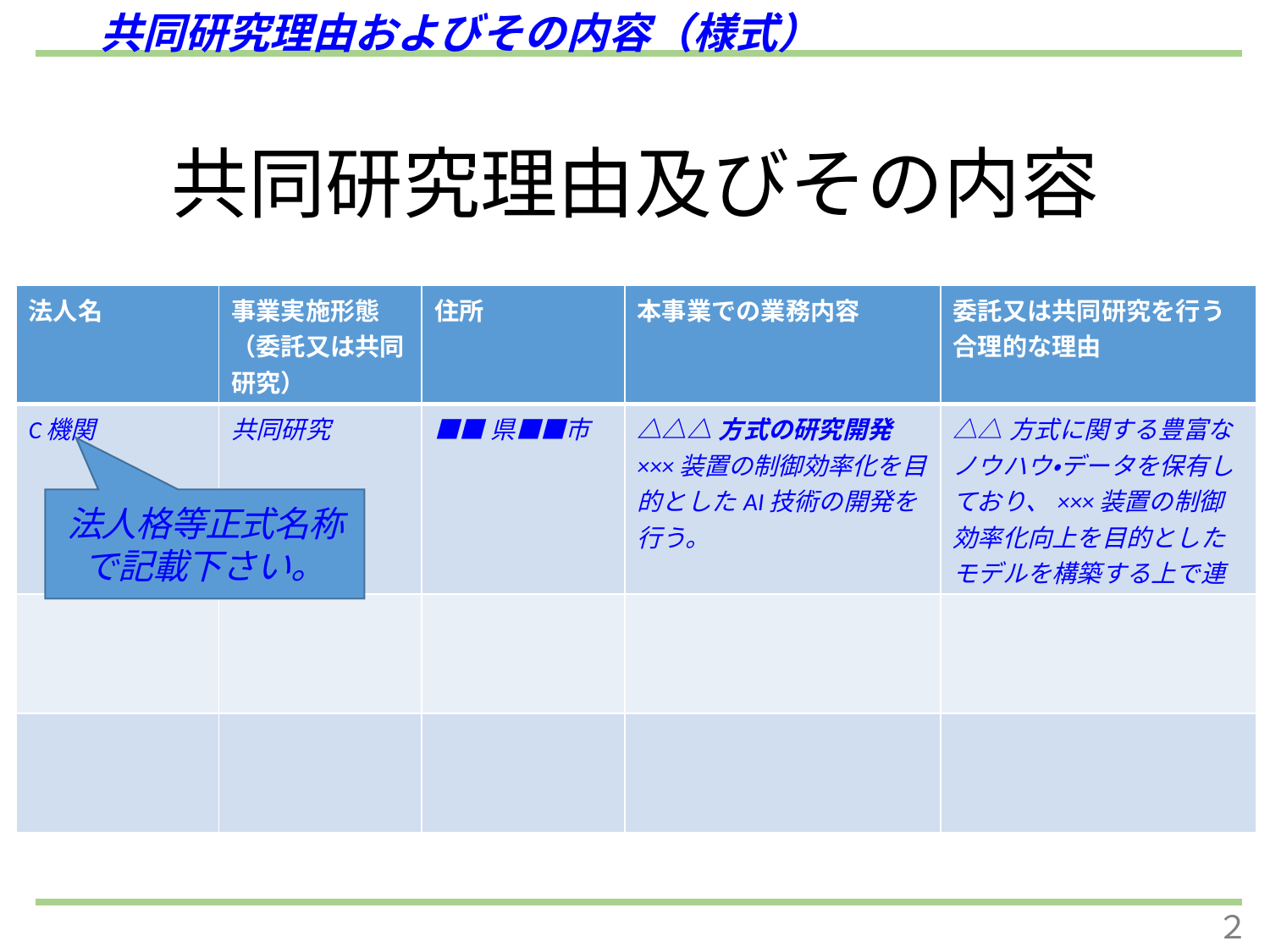

共同研究理由およびその内容（様式）
共同研究理由及びその内容
| 法人名 | 事業実施形態 （委託又は共同研究） | 住所 | 本事業での業務内容 | 委託又は共同研究を行う合理的な理由 |
| --- | --- | --- | --- | --- |
| C機関 | 共同研究 | ■■県■■市 | △△△方式の研究開発 ×××装置の制御効率化を目的としたAI技術の開発を行う。 | △△方式に関する豊富なノウハウ・データを保有しており、×××装置の制御効率化向上を目的としたモデルを構築する上で連携が必要。 |
|  |  |  |  |  |
|  |  |  |  |  |
法人格等正式名称で記載下さい。
２